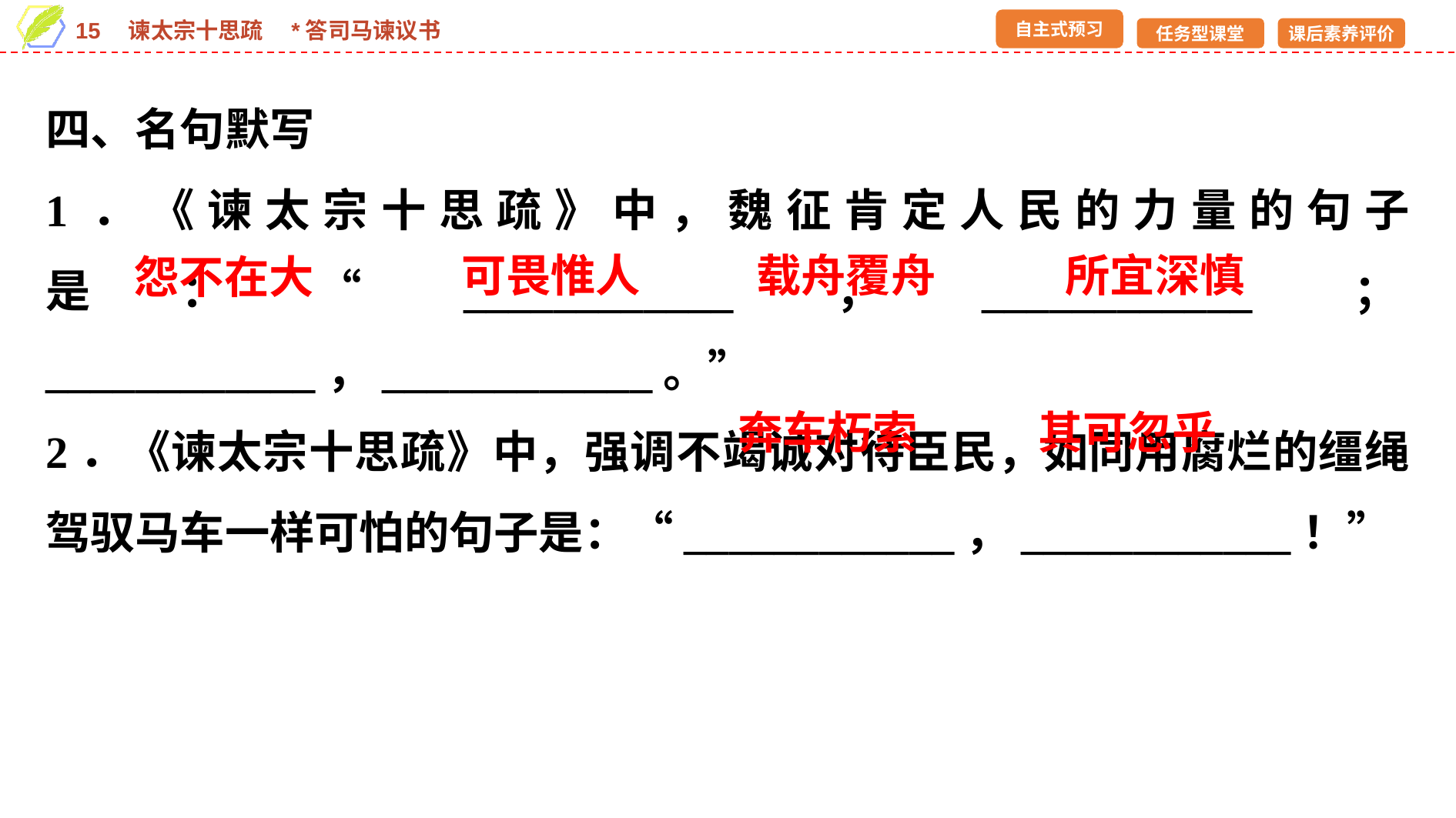

四、名句默写
1．《谏太宗十思疏》中，魏征肯定人民的力量的句子是：“____________，____________；____________，____________。”
2．《谏太宗十思疏》中，强调不竭诚对待臣民，如同用腐烂的缰绳驾驭马车一样可怕的句子是：“____________，____________！”

载舟覆舟
所宜深慎
可畏惟人
怨不在大
其可忽乎
奔车朽索